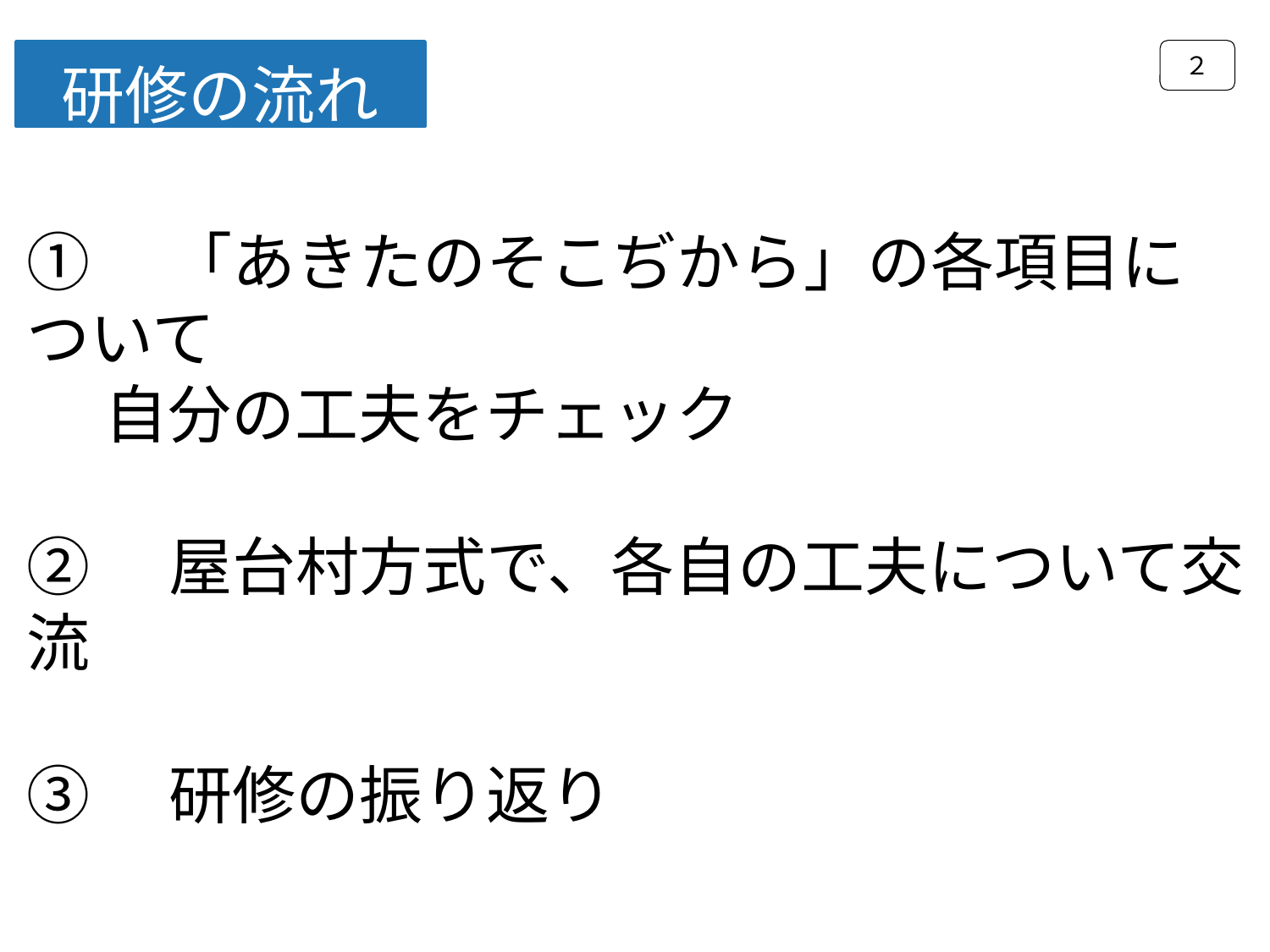

２
研修の流れ
①　「あきたのそこぢから」の各項目について
　 自分の工夫をチェック

②　屋台村方式で、各自の工夫について交流

③　研修の振り返り